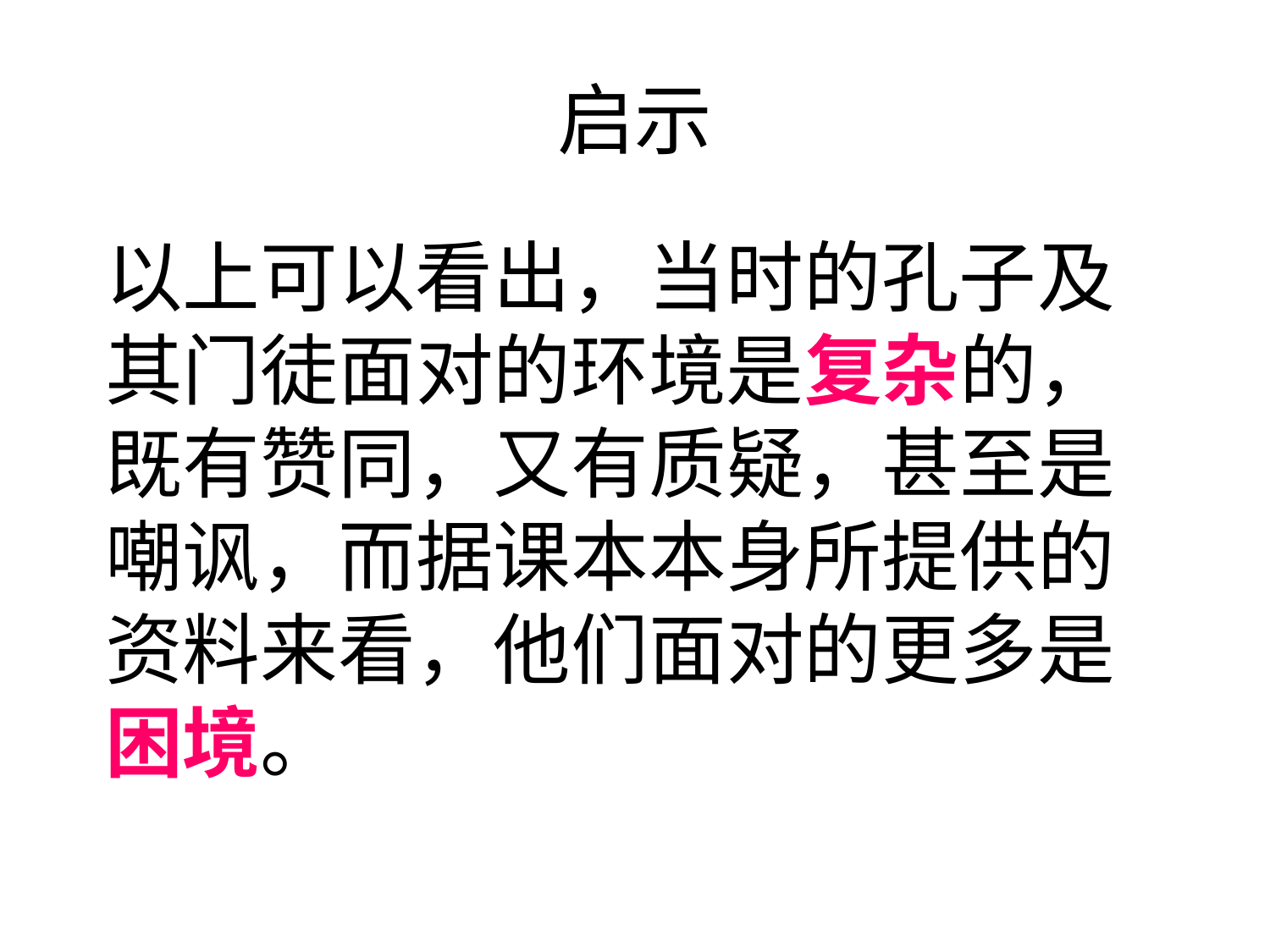

# 启示
以上可以看出，当时的孔子及其门徒面对的环境是复杂的，既有赞同，又有质疑，甚至是嘲讽，而据课本本身所提供的资料来看，他们面对的更多是困境。